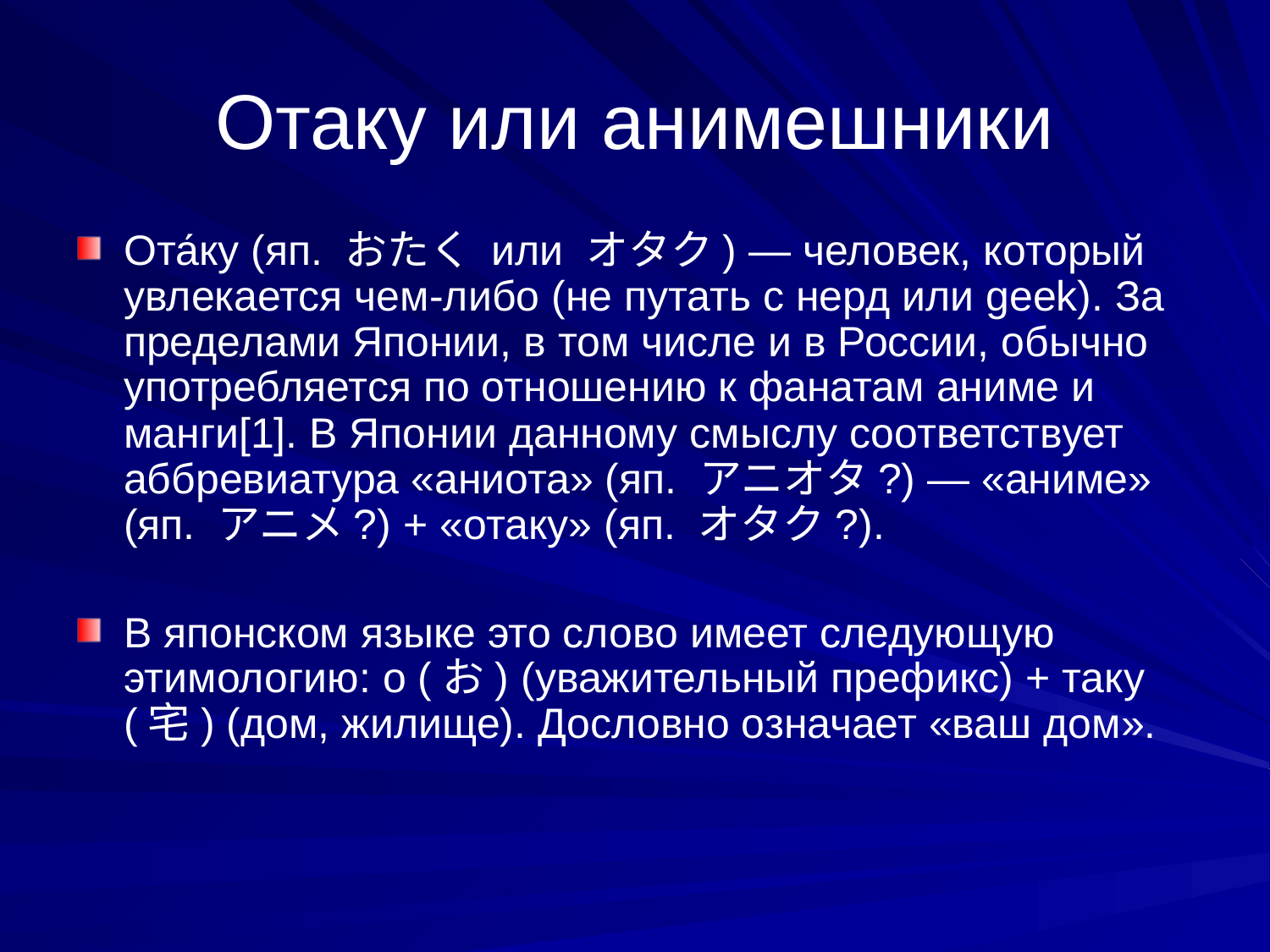

# Отаку или анимешники
Ота́ку (яп. おたく или オタク) — человек, который увлекается чем-либо (не путать с нерд или geek). За пределами Японии, в том числе и в России, обычно употребляется по отношению к фанатам аниме и манги[1]. В Японии данному смыслу соответствует аббревиатура «аниота» (яп. アニオタ?) — «аниме» (яп. アニメ?) + «отаку» (яп. オタク?).

В японском языке это слово имеет следующую этимологию: о (お) (уважительный префикс) + таку (宅) (дом, жилище). Дословно означает «ваш дом».